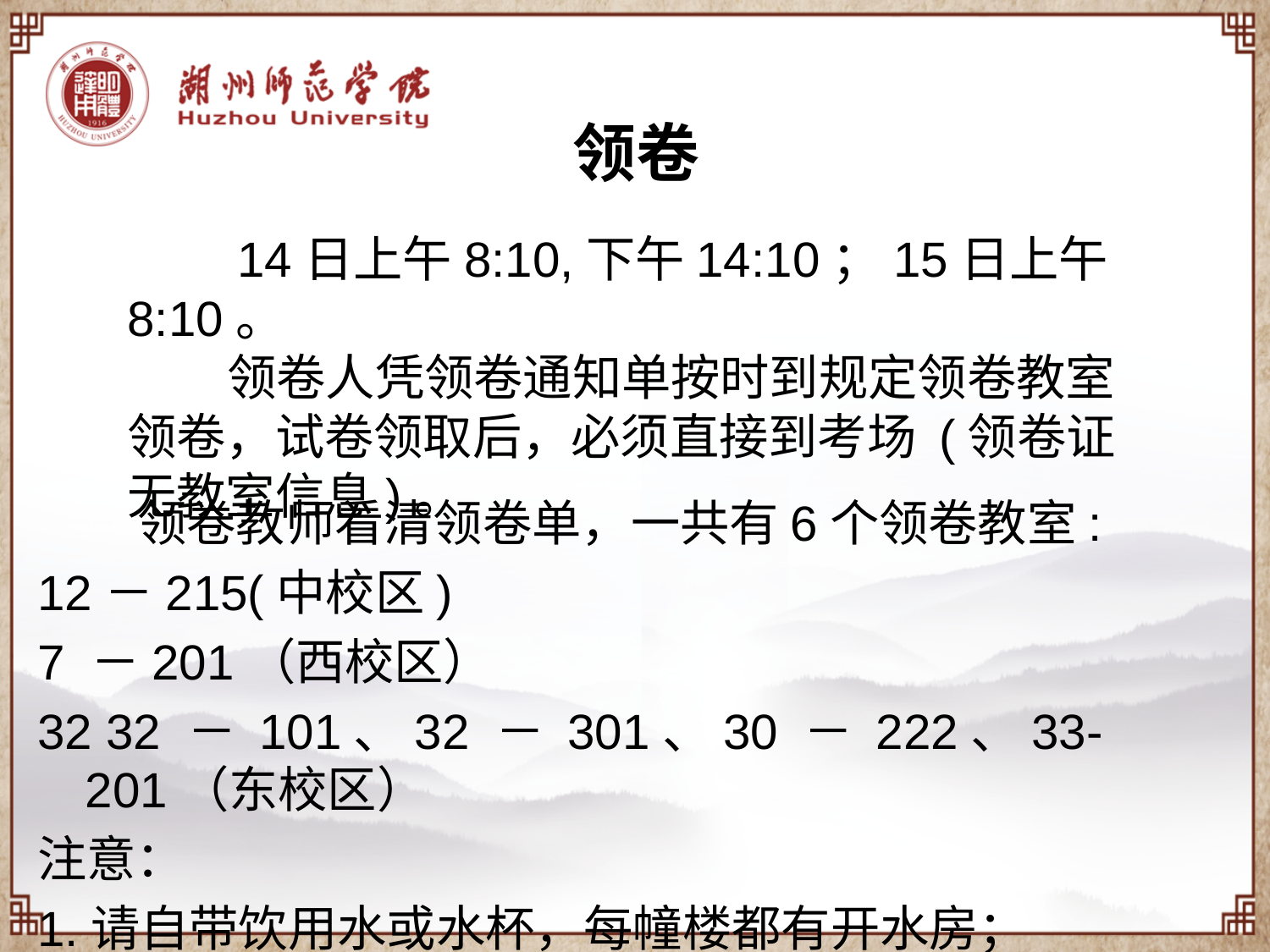

# 领卷
        14日上午8:10,下午14:10；15日上午8:10。
        领卷人凭领卷通知单按时到规定领卷教室领卷，试卷领取后，必须直接到考场 (领卷证无教室信息)。

        领卷教师看清领卷单，一共有6个领卷教室:
12－215(中校区)
7 －201（西校区）
32 32 － 101、32 － 301、30 － 222、33-201（东校区）
注意：
1.请自带饮用水或水杯，每幢楼都有开水房；